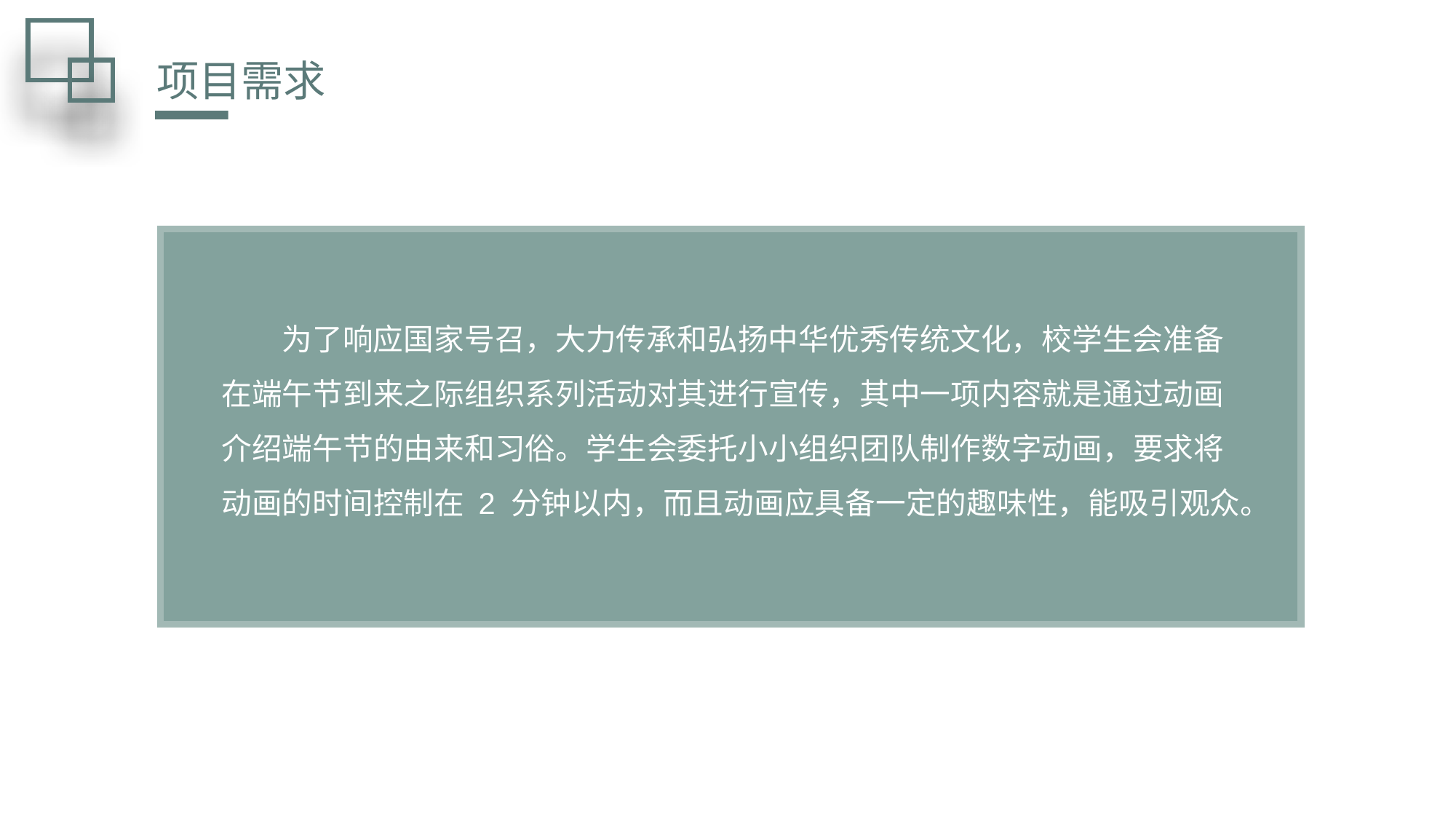

项目需求

为了响应国家号召，大力传承和弘扬中华优秀传统文化，校学生会准备在端午节到来之际组织系列活动对其进行宣传，其中一项内容就是通过动画介绍端午节的由来和习俗。学生会委托小小组织团队制作数字动画，要求将动画的时间控制在 2 分钟以内，而且动画应具备一定的趣味性，能吸引观众。